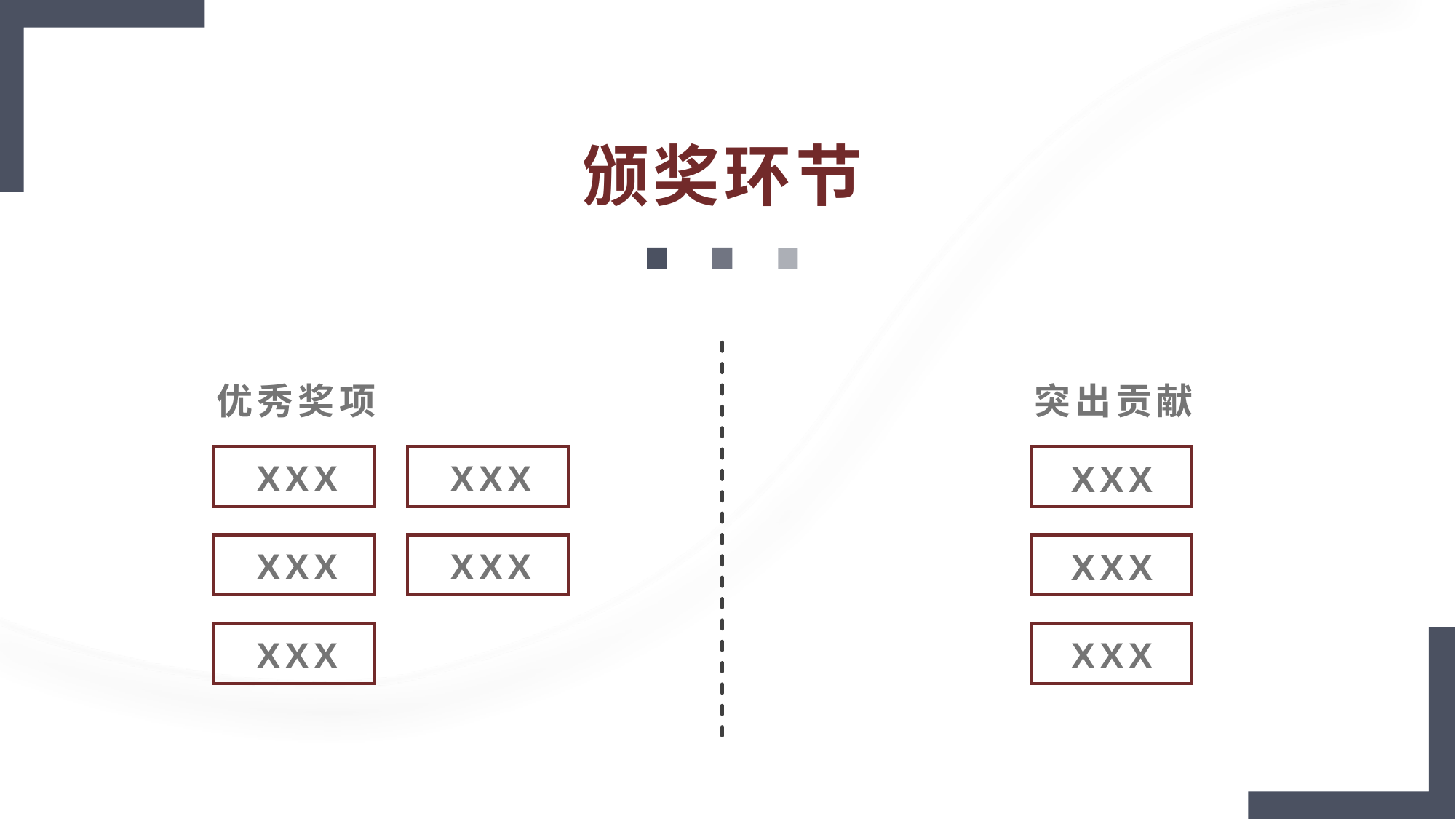

颁奖环节

优秀奖项
突出贡献

XXX
XXX
XXX

XXX
XXX
XXX

XXX
XXX